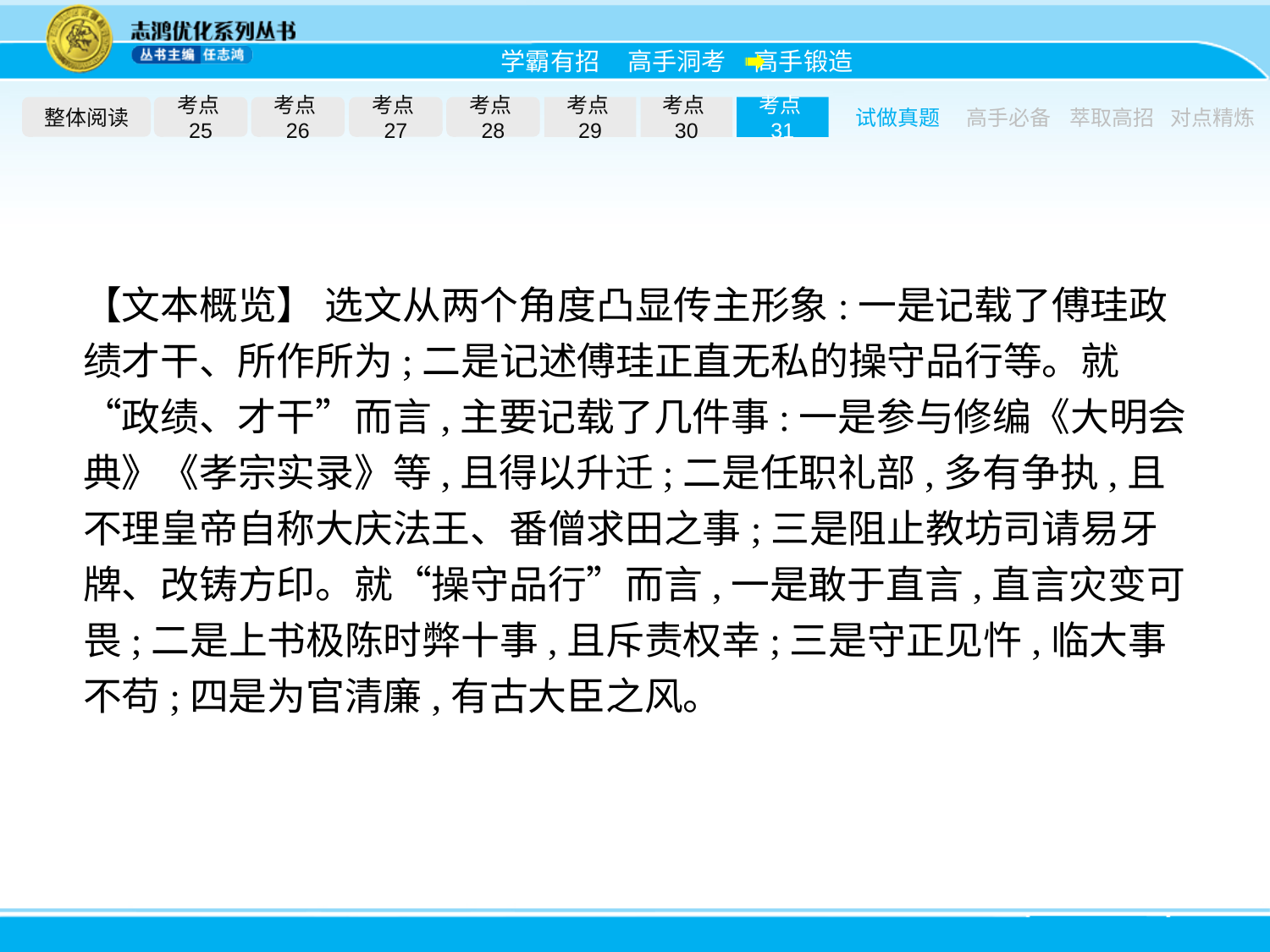

整体阅读
考点25
考点26
考点27
考点28
考点29
考点30
考点31
试做真题
高手必备
萃取高招
对点精炼
【文本概览】 选文从两个角度凸显传主形象:一是记载了傅珪政绩才干、所作所为;二是记述傅珪正直无私的操守品行等。就“政绩、才干”而言,主要记载了几件事:一是参与修编《大明会典》《孝宗实录》等,且得以升迁;二是任职礼部,多有争执,且不理皇帝自称大庆法王、番僧求田之事;三是阻止教坊司请易牙牌、改铸方印。就“操守品行”而言,一是敢于直言,直言灾变可畏;二是上书极陈时弊十事,且斥责权幸;三是守正见忤,临大事不苟;四是为官清廉,有古大臣之风。